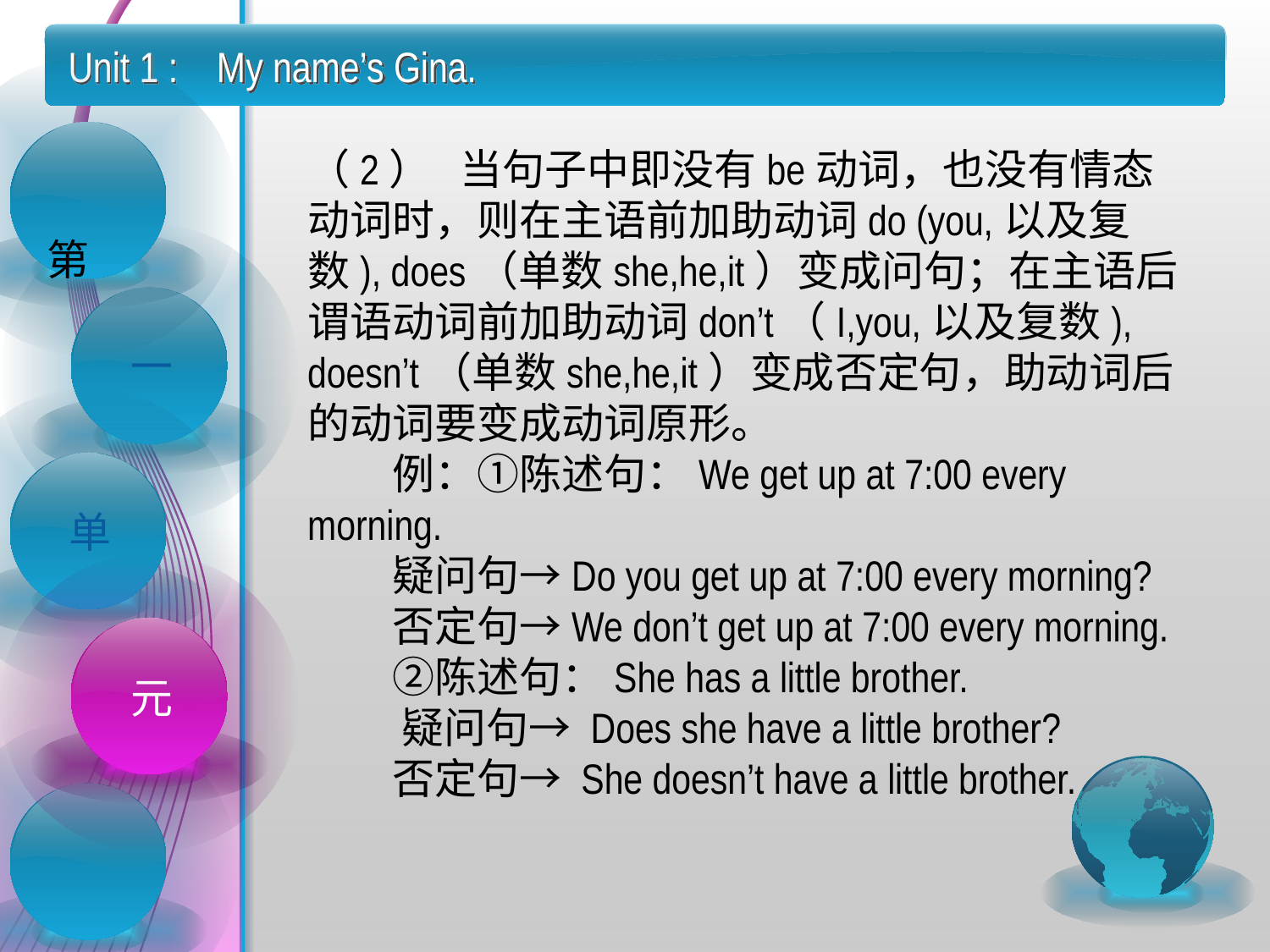

Unit 1 :    My name’s Gina.

（2）   当句子中即没有be动词，也没有情态动词时，则在主语前加助动词do (you,以及复数), does（单数she,he,it）变成问句；在主语后谓语动词前加助动词don’t（I,you,以及复数), doesn’t（单数she,he,it）变成否定句，助动词后的动词要变成动词原形。
　　例：①陈述句：We get up at 7:00 every morning.
　　疑问句→Do you get up at 7:00 every morning?
　　否定句→We don’t get up at 7:00 every morning.
　　②陈述句：She has a little brother.
　　 疑问句→ Does she have a little brother?
　　否定句→ She doesn’t have a little brother.
   第

一

单

元